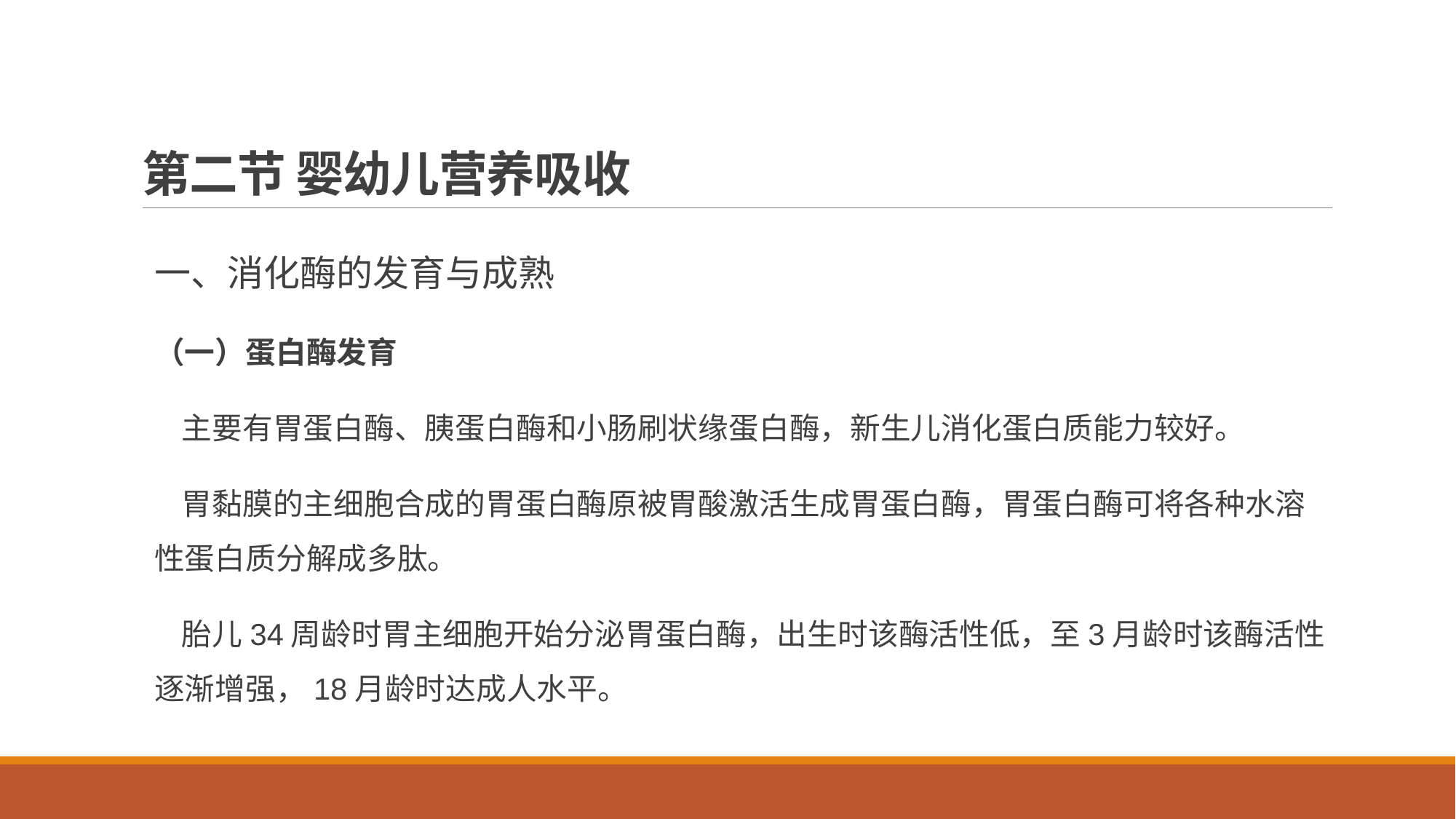

# 第二节 婴幼儿营养吸收
一、消化酶的发育与成熟
（一）蛋白酶发育
   主要有胃蛋白酶、胰蛋白酶和小肠刷状缘蛋白酶，新生儿消化蛋白质能力较好。
   胃黏膜的主细胞合成的胃蛋白酶原被胃酸激活生成胃蛋白酶，胃蛋白酶可将各种水溶性蛋白质分解成多肽。
   胎儿34周龄时胃主细胞开始分泌胃蛋白酶，出生时该酶活性低，至3月龄时该酶活性逐渐增强，18月龄时达成人水平。